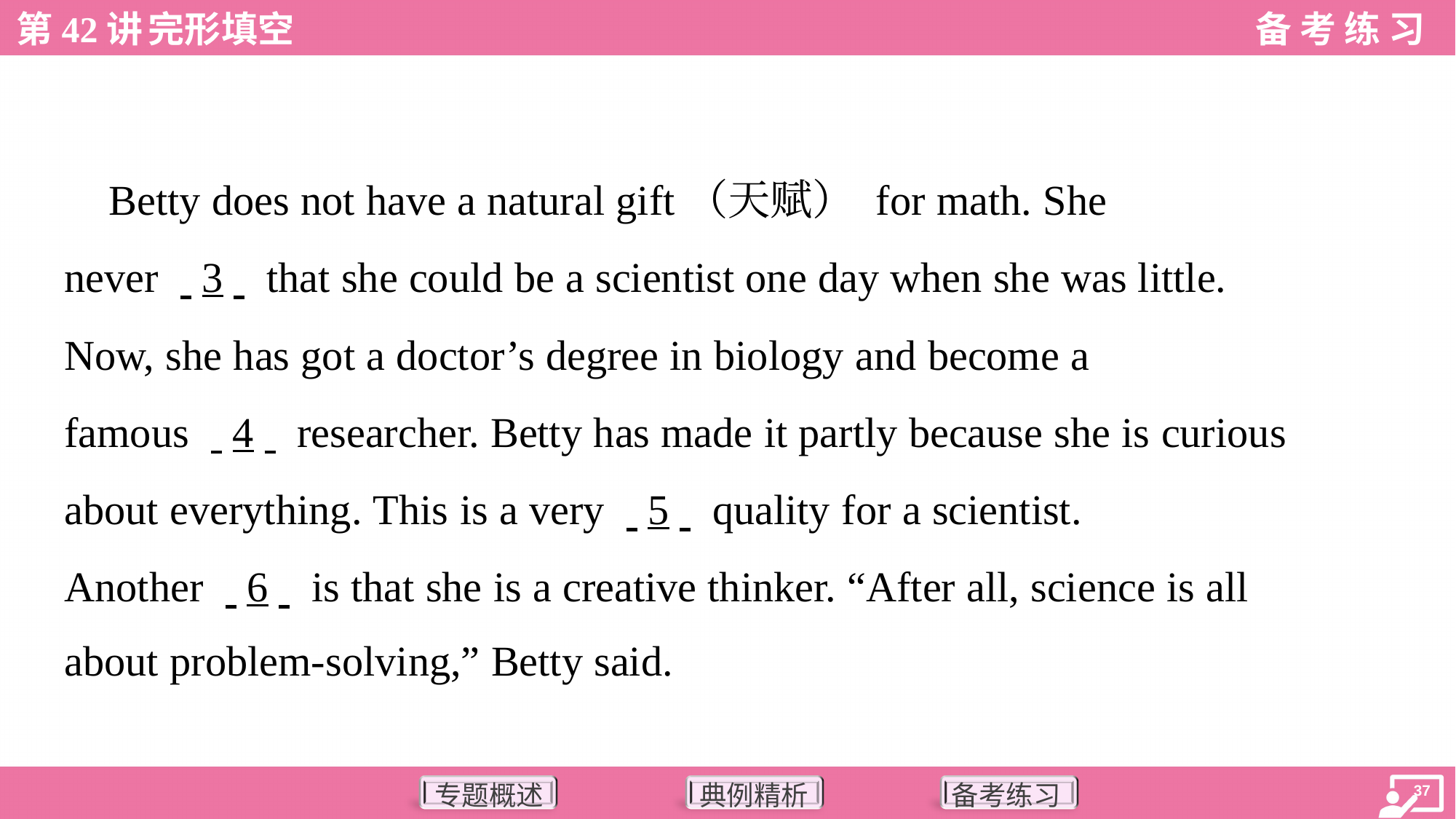

Betty does not have a natural gift（天赋） for math. She
never . .3. . that she could be a scientist one day when she was little.
Now, she has got a doctor’s degree in biology and become a
famous . .4. . researcher. Betty has made it partly because she is curious
about everything. This is a very . .5. . quality for a scientist.
Another . .6. . is that she is a creative thinker. “After all, science is all
about problem-solving,” Betty said.